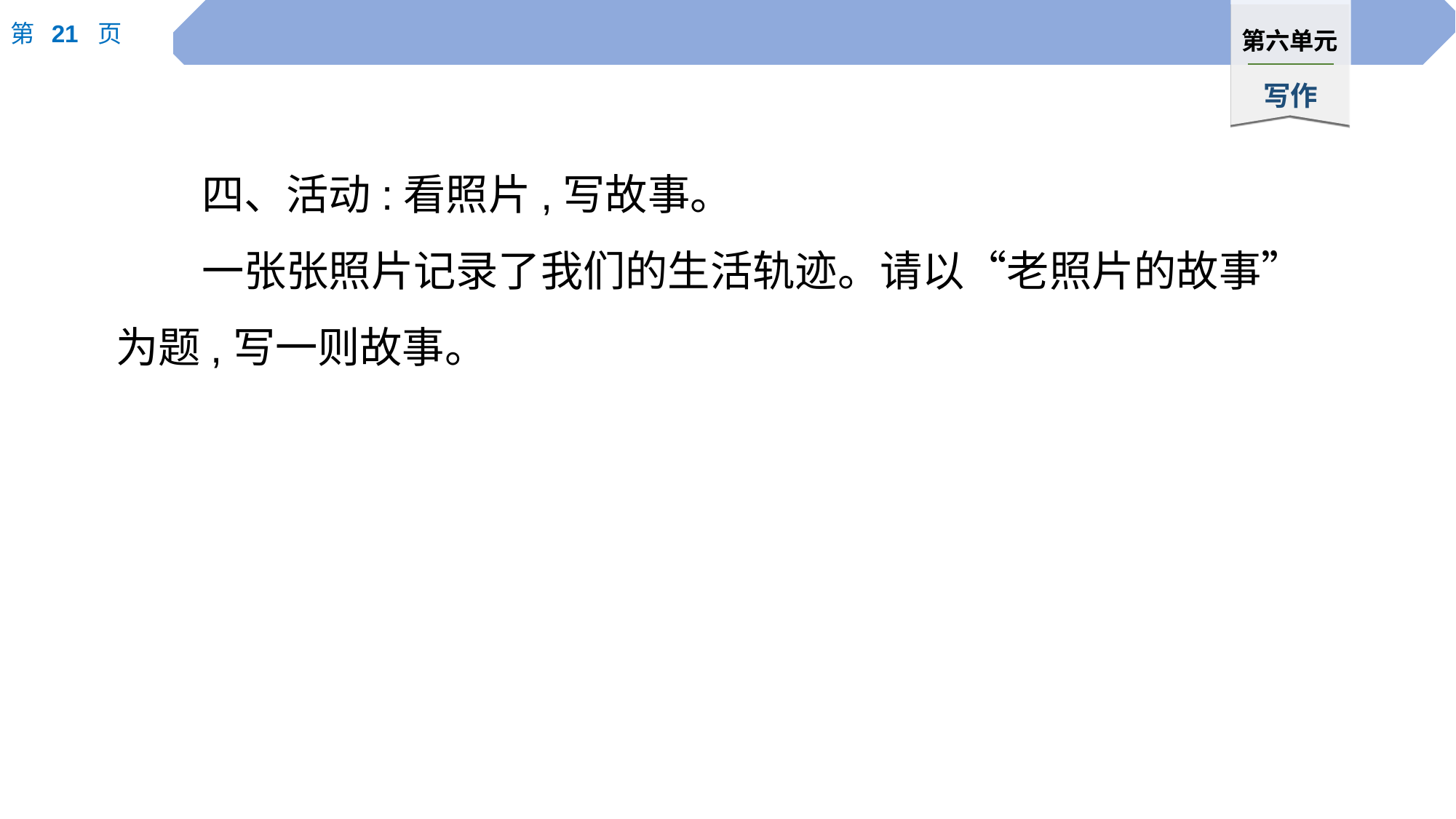

四、活动:看照片,写故事。
一张张照片记录了我们的生活轨迹。请以“老照片的故事”为题,写一则故事。